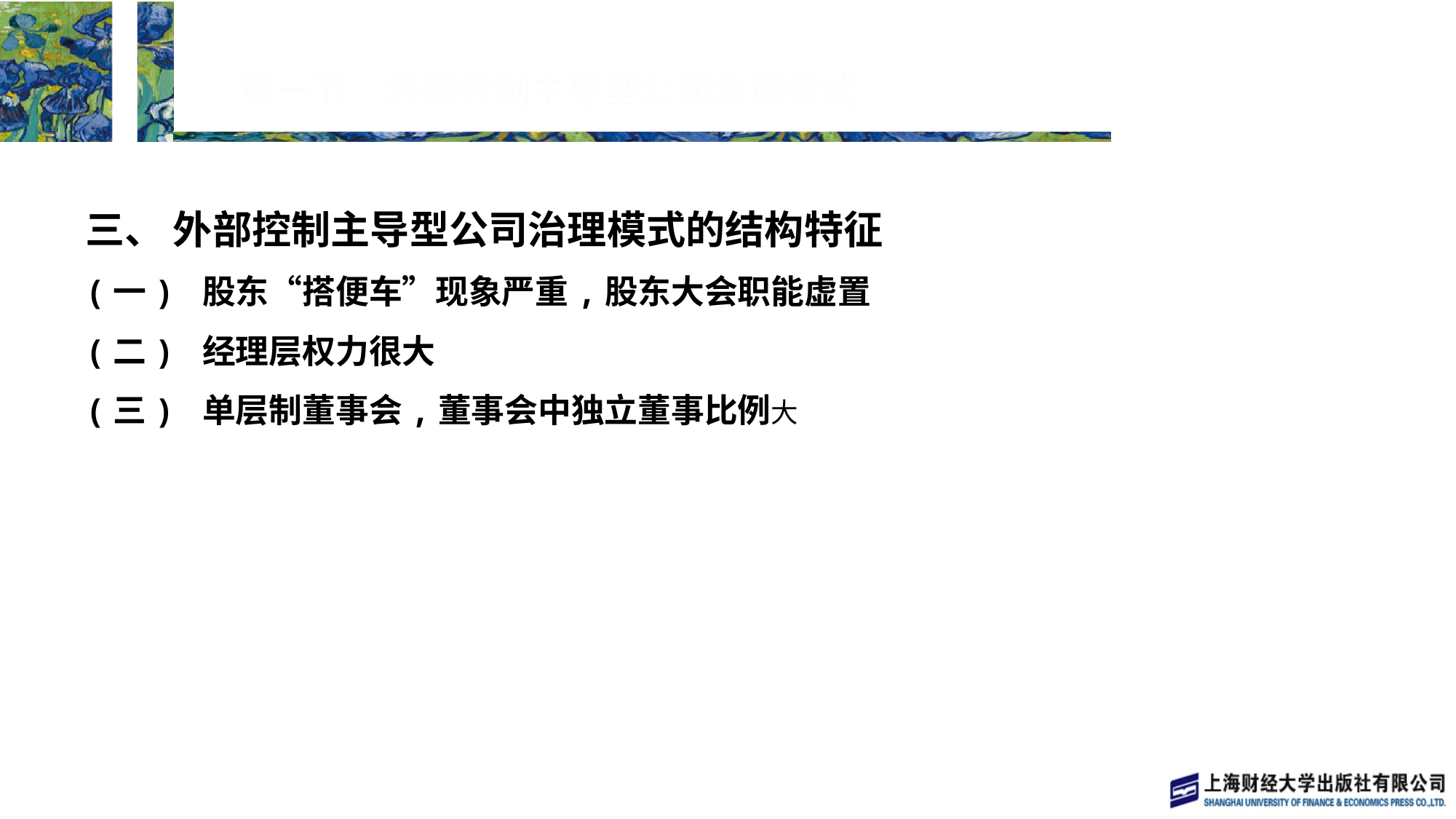

# 第一节　外部控制主导型公司治理模式
三、 外部控制主导型公司治理模式的结构特征
(一) 股东“搭便车”现象严重,股东大会职能虚置
(二) 经理层权力很大
(三) 单层制董事会,董事会中独立董事比例大